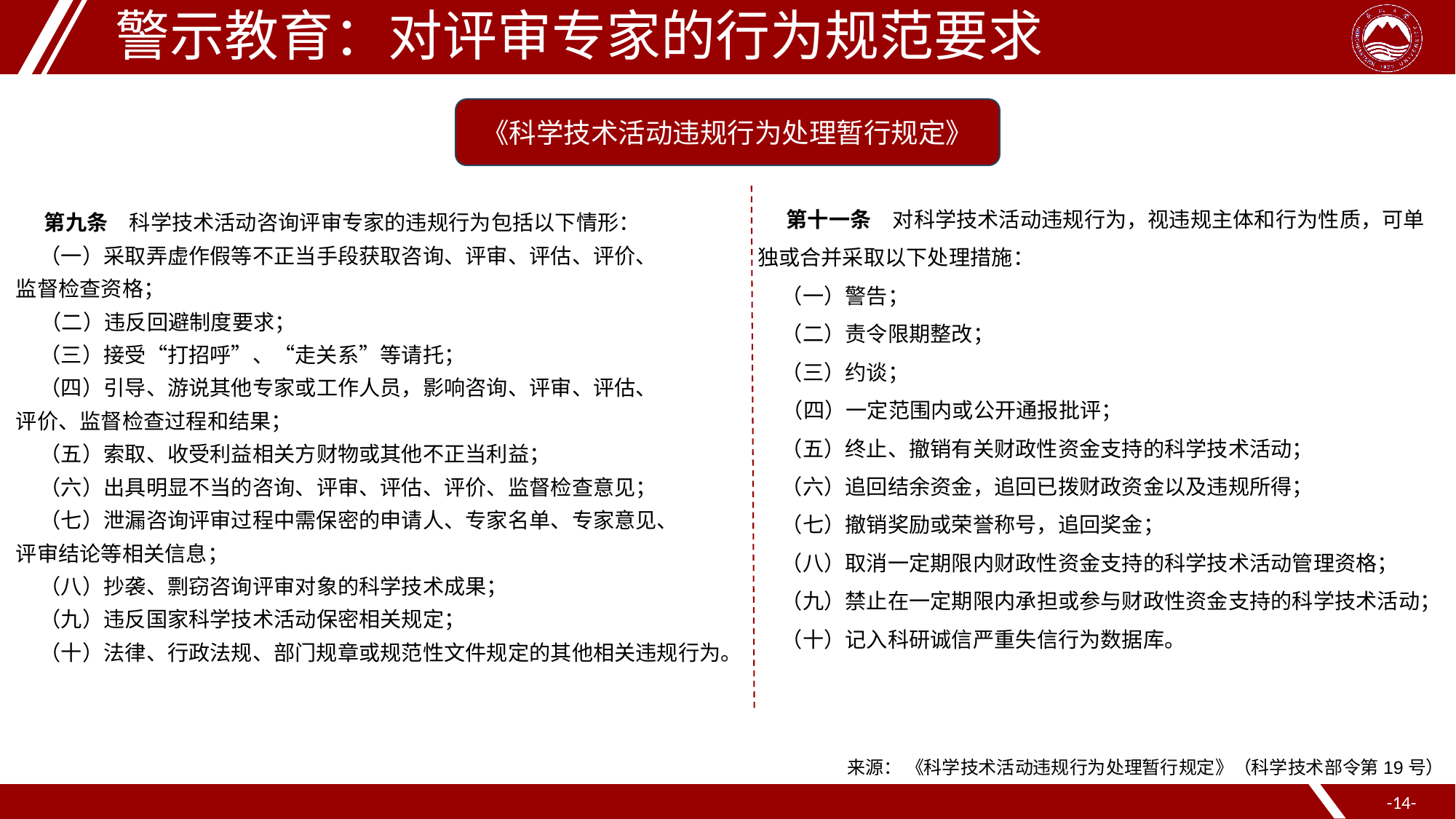

警示教育：对评审专家的行为规范要求
《科学技术活动违规行为处理暂行规定》
　  第十一条　对科学技术活动违规行为，视违规主体和行为性质，可单
独或合并采取以下处理措施：
    （一）警告；
    （二）责令限期整改；
    （三）约谈；
    （四）一定范围内或公开通报批评；
    （五）终止、撤销有关财政性资金支持的科学技术活动；
    （六）追回结余资金，追回已拨财政资金以及违规所得；
    （七）撤销奖励或荣誉称号，追回奖金；
    （八）取消一定期限内财政性资金支持的科学技术活动管理资格；
    （九）禁止在一定期限内承担或参与财政性资金支持的科学技术活动；
    （十）记入科研诚信严重失信行为数据库。
　  第九条　科学技术活动咨询评审专家的违规行为包括以下情形：
    （一）采取弄虚作假等不正当手段获取咨询、评审、评估、评价、
监督检查资格；
    （二）违反回避制度要求；
    （三）接受“打招呼”、“走关系”等请托；
    （四）引导、游说其他专家或工作人员，影响咨询、评审、评估、
评价、监督检查过程和结果；
    （五）索取、收受利益相关方财物或其他不正当利益；
    （六）出具明显不当的咨询、评审、评估、评价、监督检查意见；
    （七）泄漏咨询评审过程中需保密的申请人、专家名单、专家意见、
评审结论等相关信息；
    （八）抄袭、剽窃咨询评审对象的科学技术成果；
    （九）违反国家科学技术活动保密相关规定；
    （十）法律、行政法规、部门规章或规范性文件规定的其他相关违规行为。
来源： 《科学技术活动违规行为处理暂行规定》（科学技术部令第19号）
-14-